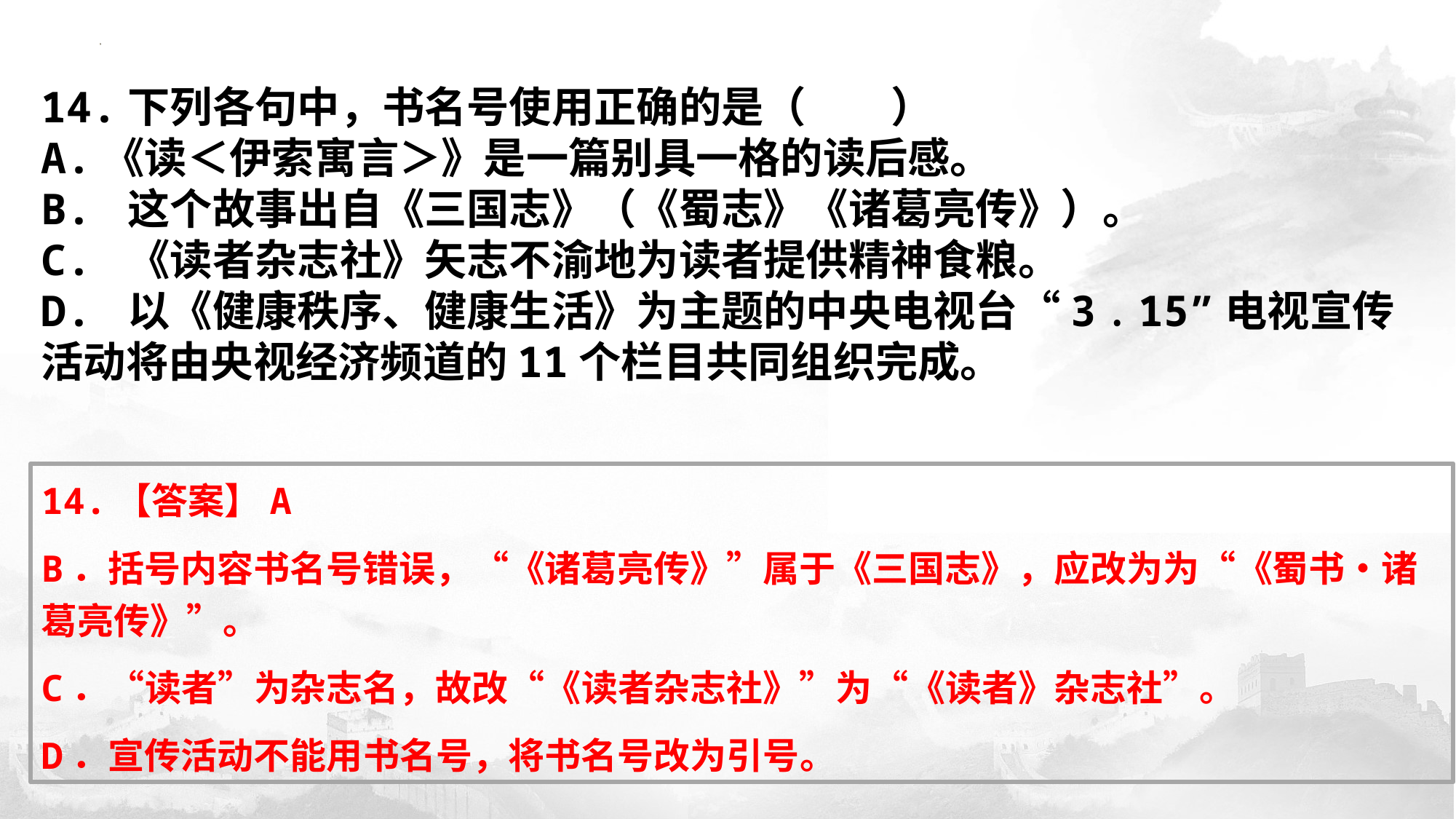

​14.下列各句中，书名号使用正确的是（　　）
A.《读＜伊索寓言＞》是一篇别具一格的读后感。
B. 这个故事出自《三国志》（《蜀志》《诸葛亮传》）。
C. 《读者杂志社》矢志不渝地为读者提供精神食粮。
D. 以《健康秩序、健康生活》为主题的中央电视台“3﹒15”电视宣传活动将由央视经济频道的11个栏目共同组织完成。
14.【答案】A
B．括号内容书名号错误，“《诸葛亮传》”属于《三国志》，应改为为“《蜀书•诸葛亮传》”。
C．“读者”为杂志名，故改“《读者杂志社》”为“《读者》杂志社”。
D．宣传活动不能用书名号，将书名号改为引号。